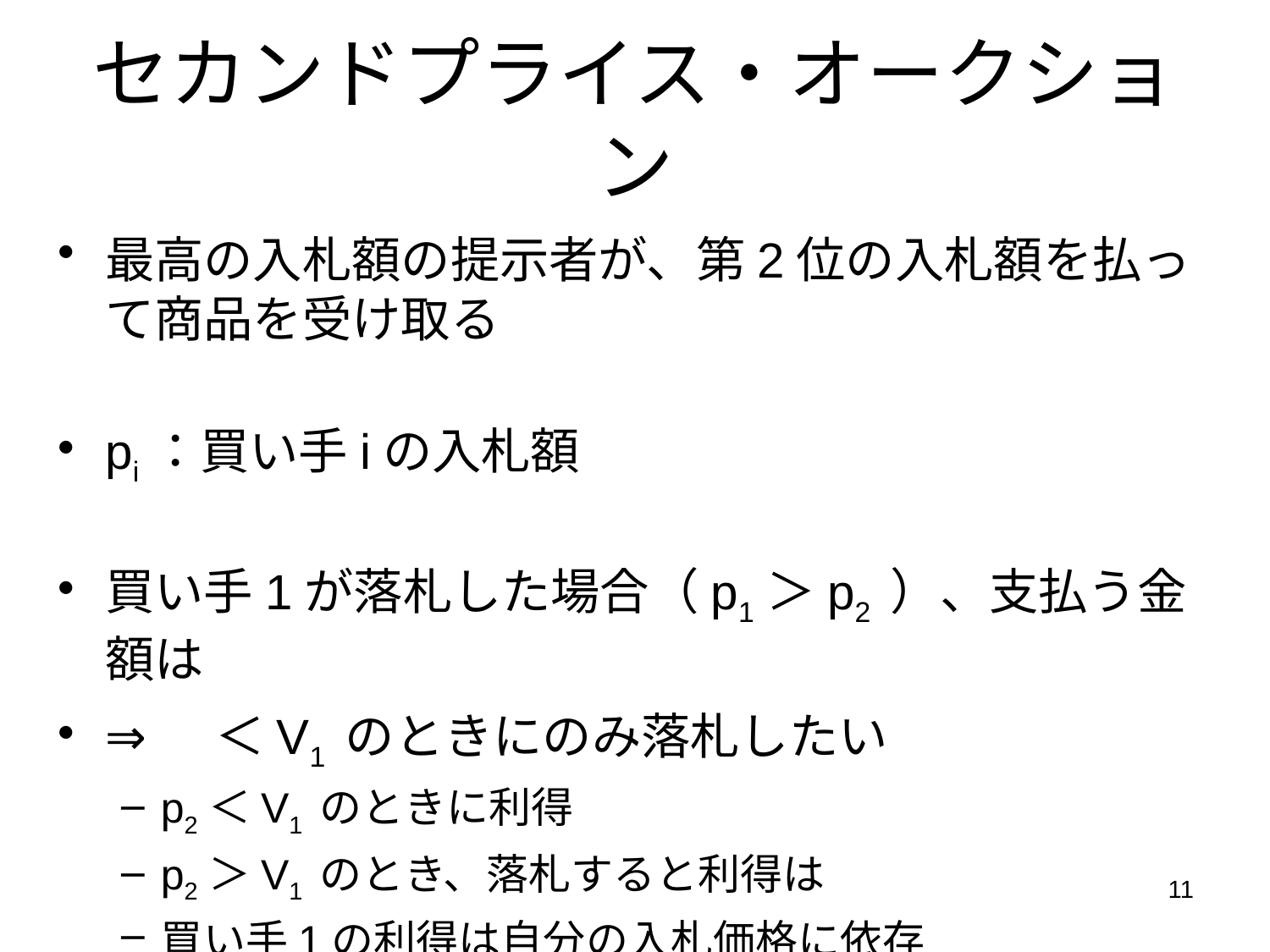

# セカンドプライス・オークション
最高の入札額の提示者が、第2位の入札額を払って商品を受け取る

pi：買い手iの入札額

買い手1が落札した場合（p1＞p2 ）、支払う金額はp2
⇒ p2＜V1 のときにのみ落札したい
p2＜V1 のときに利得V1－p2
p2＞V1 のとき、落札すると利得はマイナス
買い手1の利得は自分の入札価格に依存しない
11